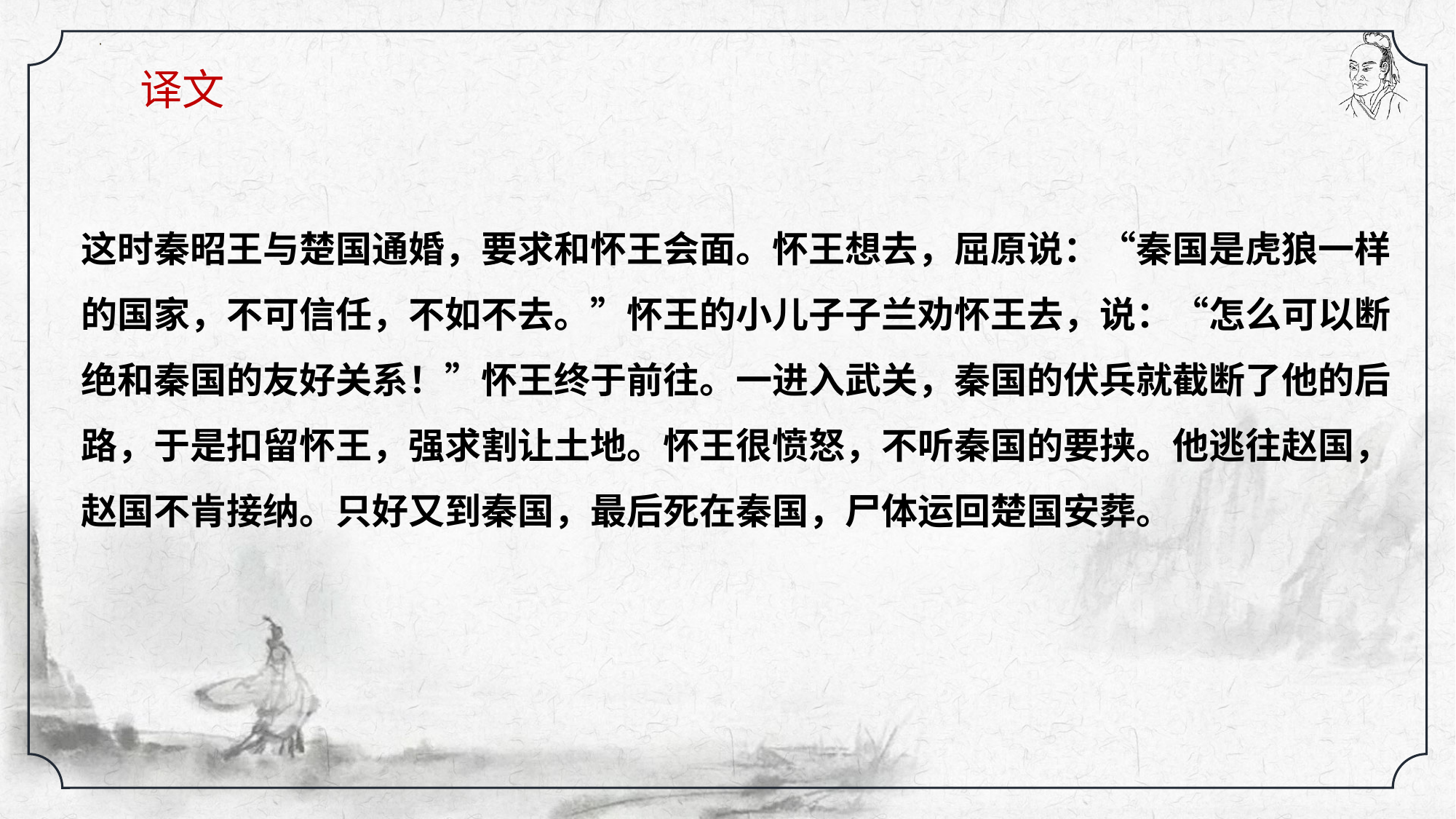

译文
政论文
这时秦昭王与楚国通婚，要求和怀王会面。怀王想去，屈原说：“秦国是虎狼一样的国家，不可信任，不如不去。”怀王的小儿子子兰劝怀王去，说：“怎么可以断绝和秦国的友好关系！”怀王终于前往。一进入武关，秦国的伏兵就截断了他的后路，于是扣留怀王，强求割让土地。怀王很愤怒，不听秦国的要挟。他逃往赵国，赵国不肯接纳。只好又到秦国，最后死在秦国，尸体运回楚国安葬。